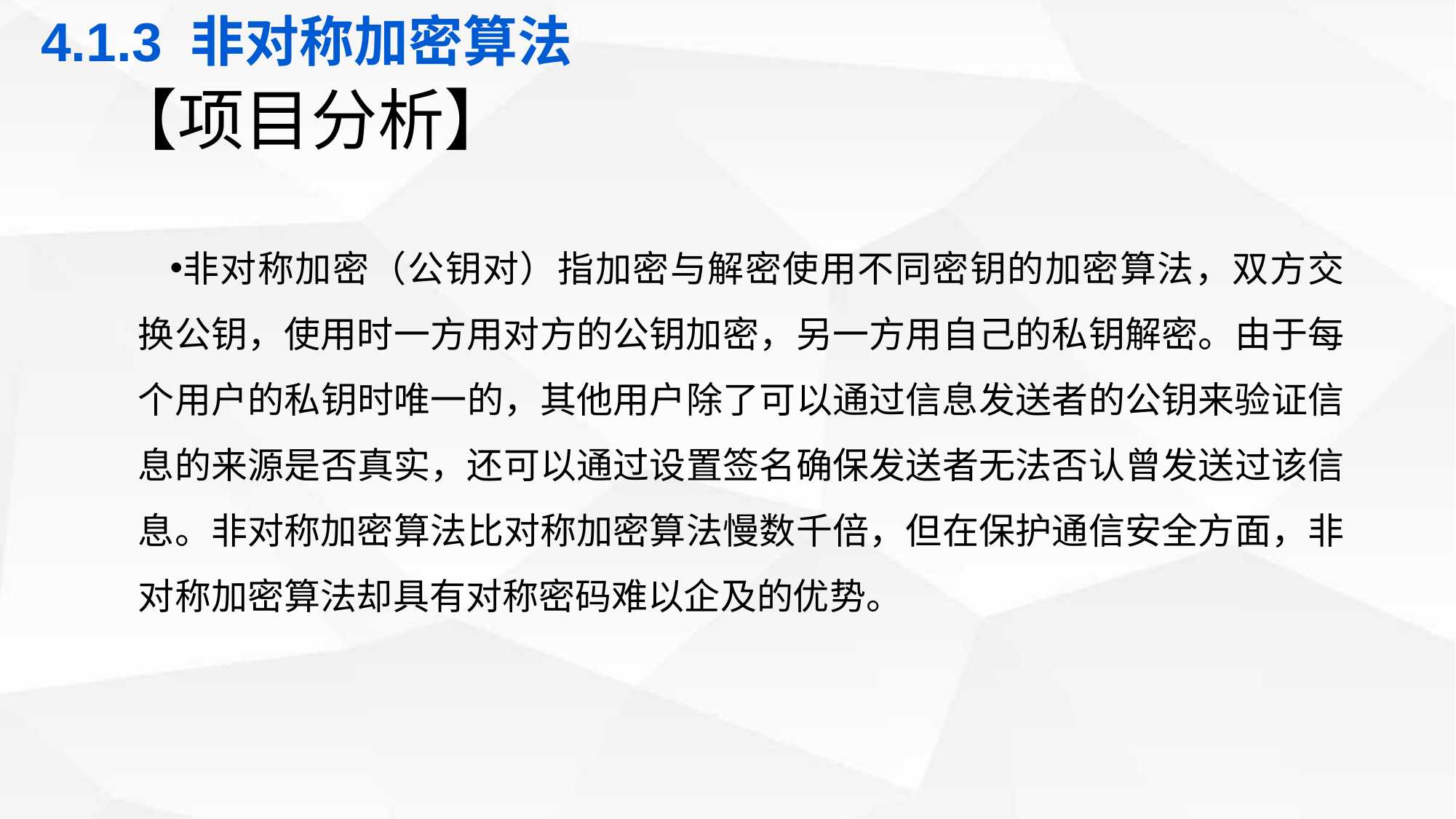

4.1.3 非对称加密算法
# 【项目分析】
非对称加密（公钥对）指加密与解密使用不同密钥的加密算法，双方交换公钥，使用时一方用对方的公钥加密，另一方用自己的私钥解密。由于每个用户的私钥时唯一的，其他用户除了可以通过信息发送者的公钥来验证信息的来源是否真实，还可以通过设置签名确保发送者无法否认曾发送过该信息。非对称加密算法比对称加密算法慢数千倍，但在保护通信安全方面，非对称加密算法却具有对称密码难以企及的优势。